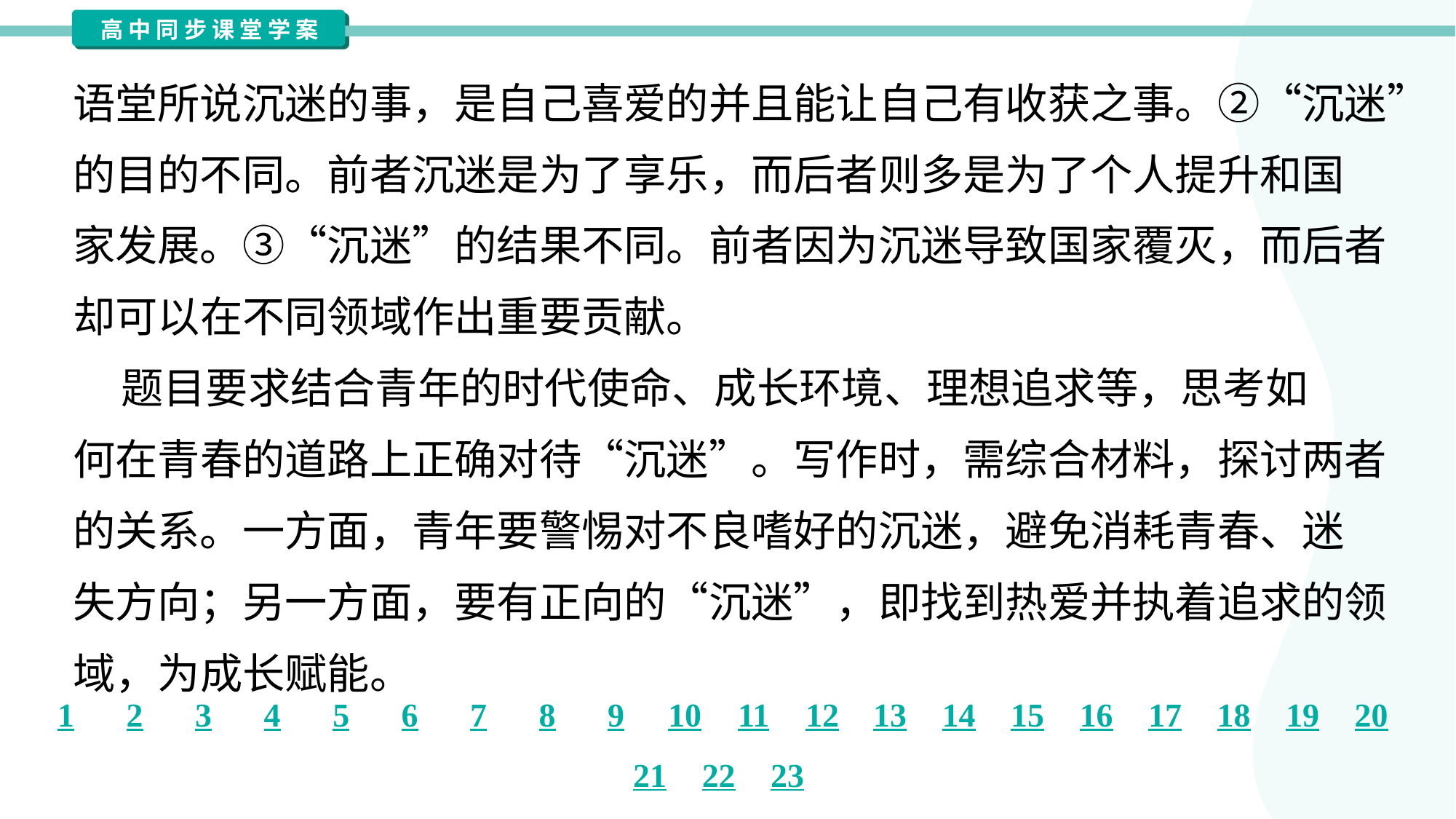

语堂所说沉迷的事，是自己喜爱的并且能让自己有收获之事。②“沉迷”
的目的不同。前者沉迷是为了享乐，而后者则多是为了个人提升和国
家发展。③“沉迷”的结果不同。前者因为沉迷导致国家覆灭，而后者
却可以在不同领域作出重要贡献。
    题目要求结合青年的时代使命、成长环境、理想追求等，思考如
何在青春的道路上正确对待“沉迷”。写作时，需综合材料，探讨两者
的关系。一方面，青年要警惕对不良嗜好的沉迷，避免消耗青春、迷
失方向；另一方面，要有正向的“沉迷”，即找到热爱并执着追求的领
域，为成长赋能。